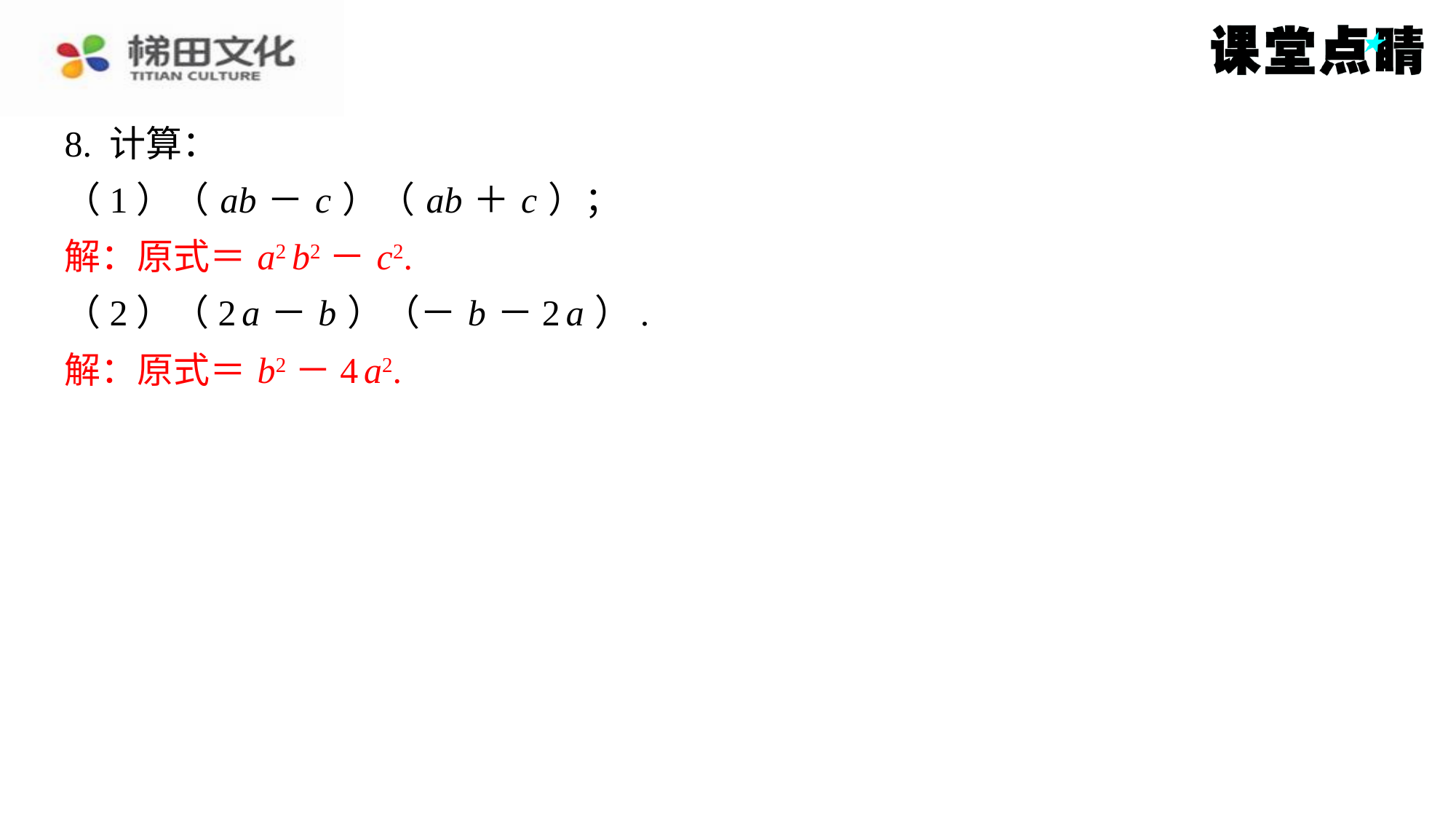

8. 计算：
（1）（ ab － c ）（ ab ＋ c ）；
解：原式＝ a2 b2－ c2.
（2）（2 a － b ）（－ b －2 a ）.
解：原式＝ b2－4 a2.
解：原式＝ a2 b2－ c2.
解：原式＝ b2－4 a2.